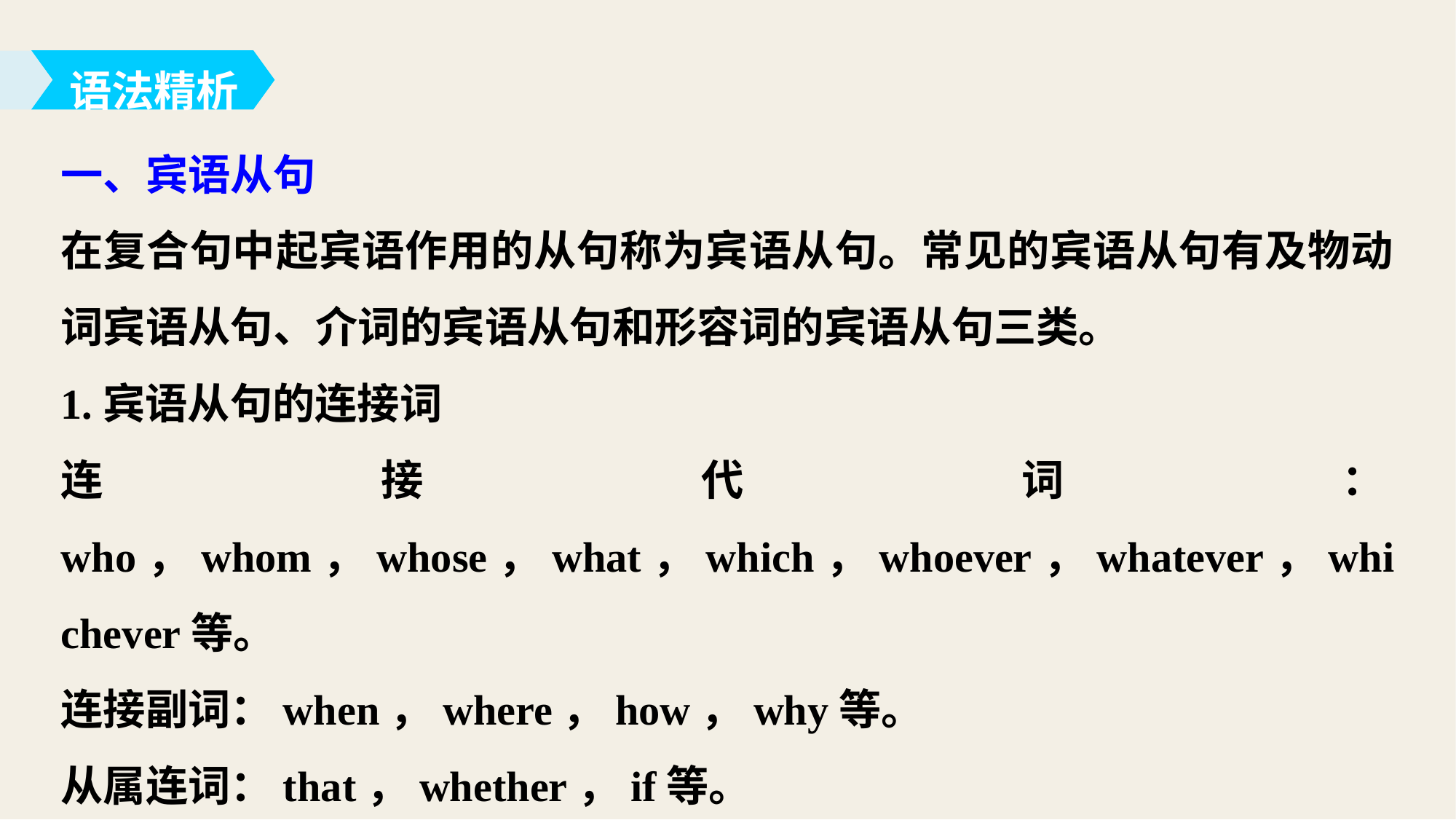

语法精析

一、宾语从句
在复合句中起宾语作用的从句称为宾语从句。常见的宾语从句有及物动词宾语从句、介词的宾语从句和形容词的宾语从句三类。
1.宾语从句的连接词
连接代词：who，whom，whose，what，which，whoever，whatever，whichever等。
连接副词：when，where，how，why等。
从属连词：that，whether，if等。